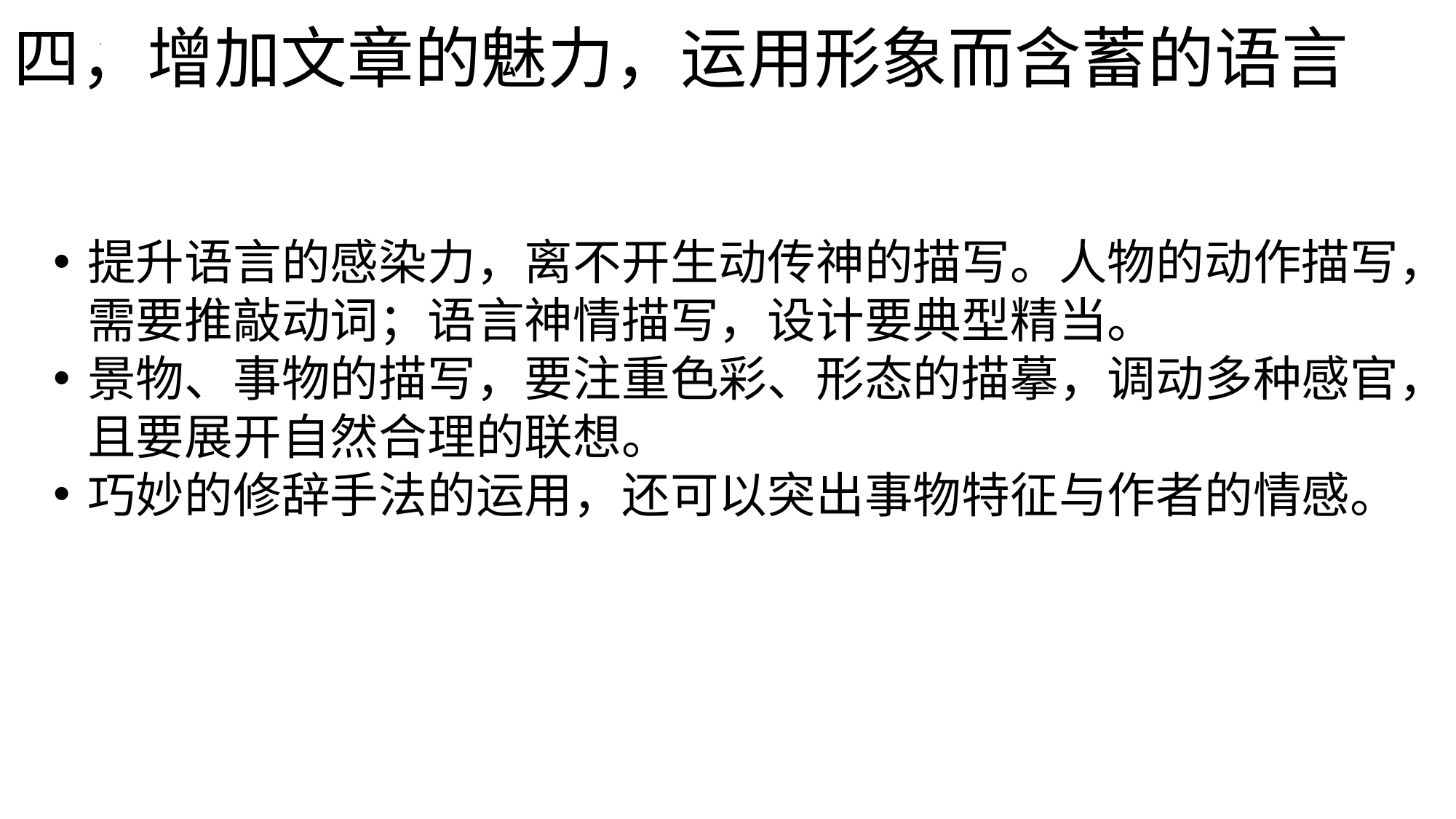

# 四，增加文章的魅力，运用形象而含蓄的语言
提升语言的感染力，离不开生动传神的描写。人物的动作描写，需要推敲动词；语言神情描写，设计要典型精当。
景物、事物的描写，要注重色彩、形态的描摹，调动多种感官，且要展开自然合理的联想。
巧妙的修辞手法的运用，还可以突出事物特征与作者的情感。